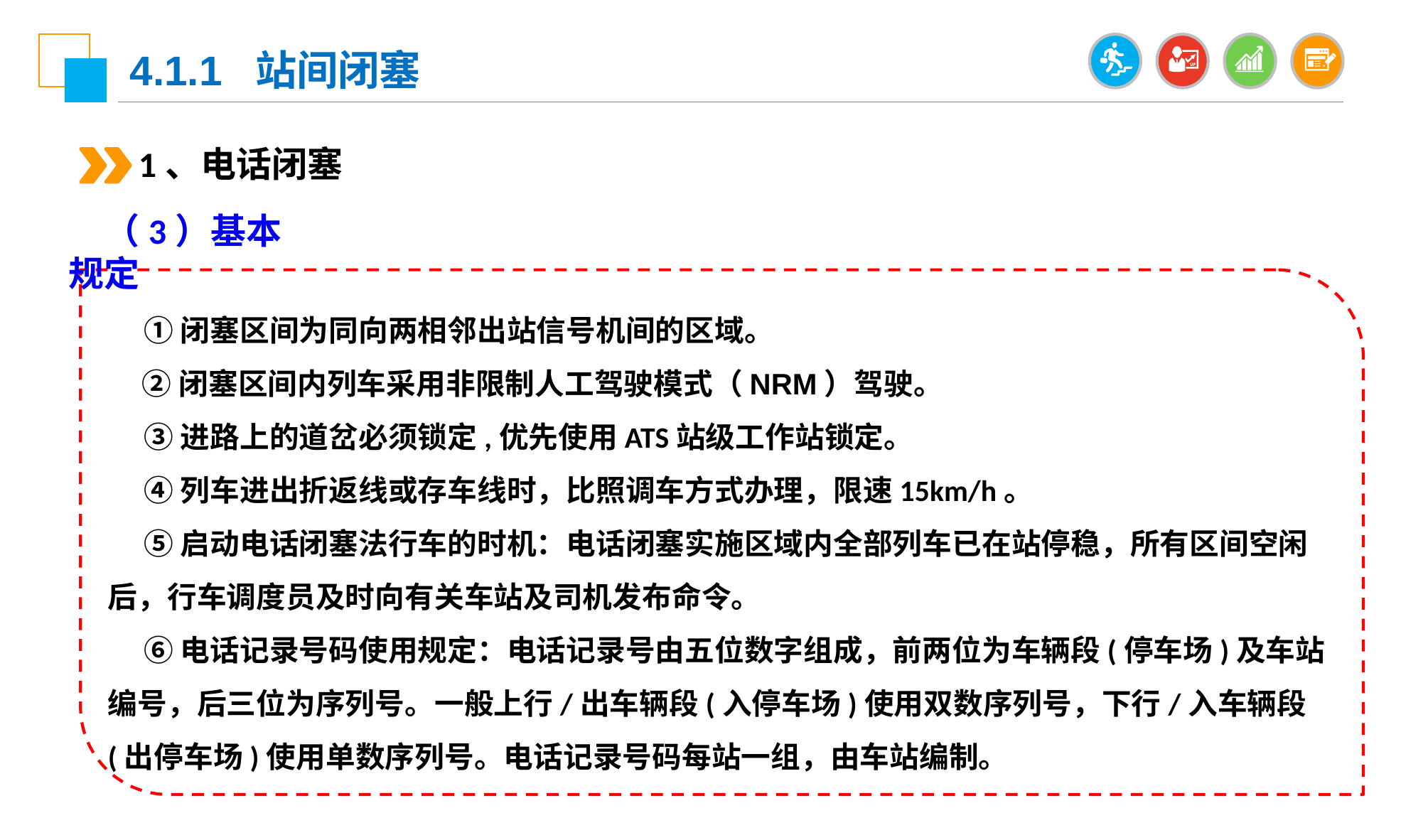

4.1.1  站间闭塞
1、电话闭塞

（3）基本规定

①闭塞区间为同向两相邻出站信号机间的区域。
②闭塞区间内列车采用非限制人工驾驶模式（NRM）驾驶。
③进路上的道岔必须锁定,优先使用ATS站级工作站锁定。
④列车进出折返线或存车线时，比照调车方式办理，限速15km/h。
⑤启动电话闭塞法行车的时机：电话闭塞实施区域内全部列车已在站停稳，所有区间空闲后，行车调度员及时向有关车站及司机发布命令。
⑥电话记录号码使用规定：电话记录号由五位数字组成，前两位为车辆段(停车场)及车站编号，后三位为序列号。一般上行/出车辆段(入停车场)使用双数序列号，下行/入车辆段(出停车场)使用单数序列号。电话记录号码每站一组，由车站编制。